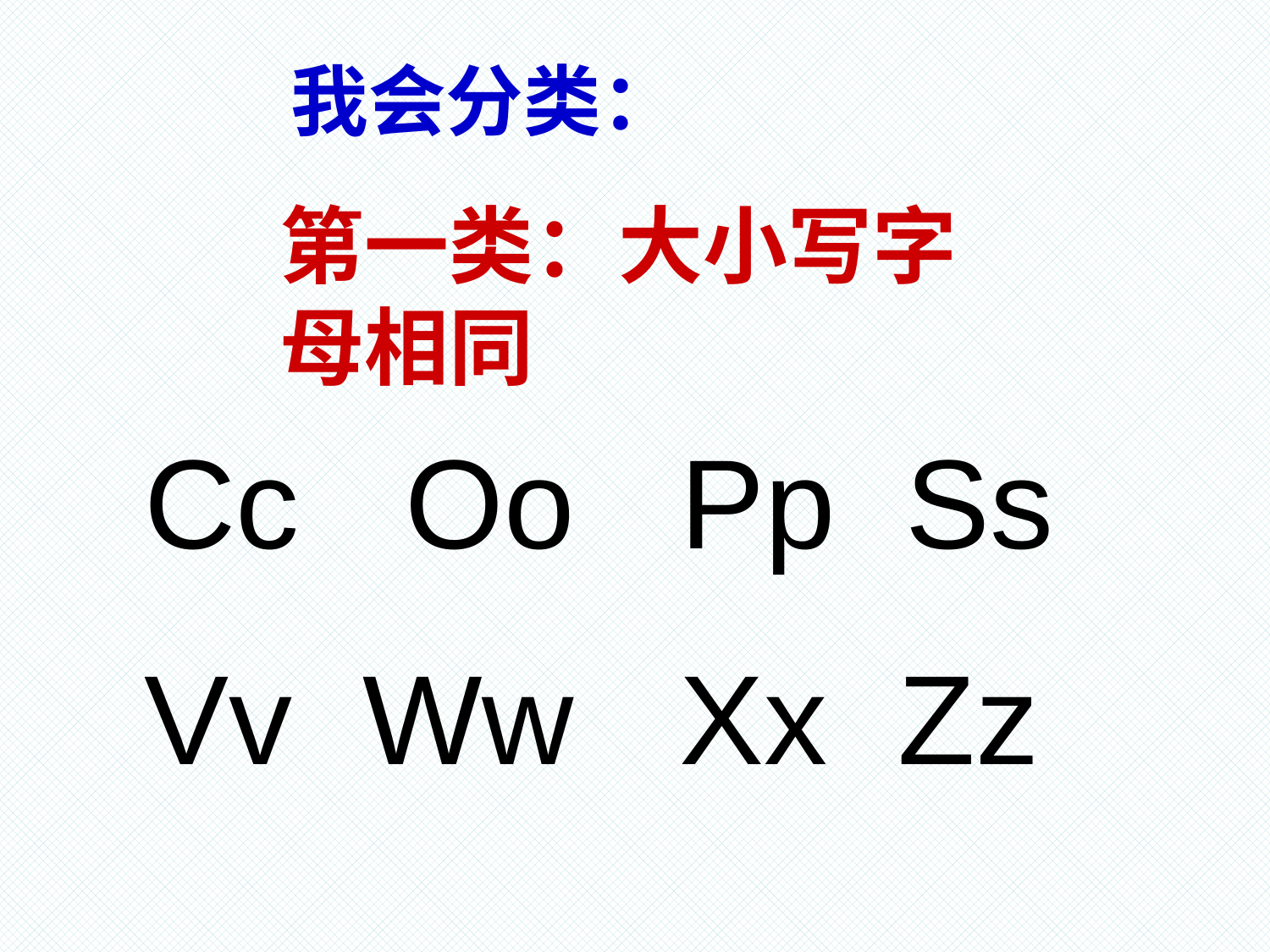

我会分类：
第一类：大小写字母相同
Cc   Oo   Pp  Ss
Vv  Ww   Xx  Zz